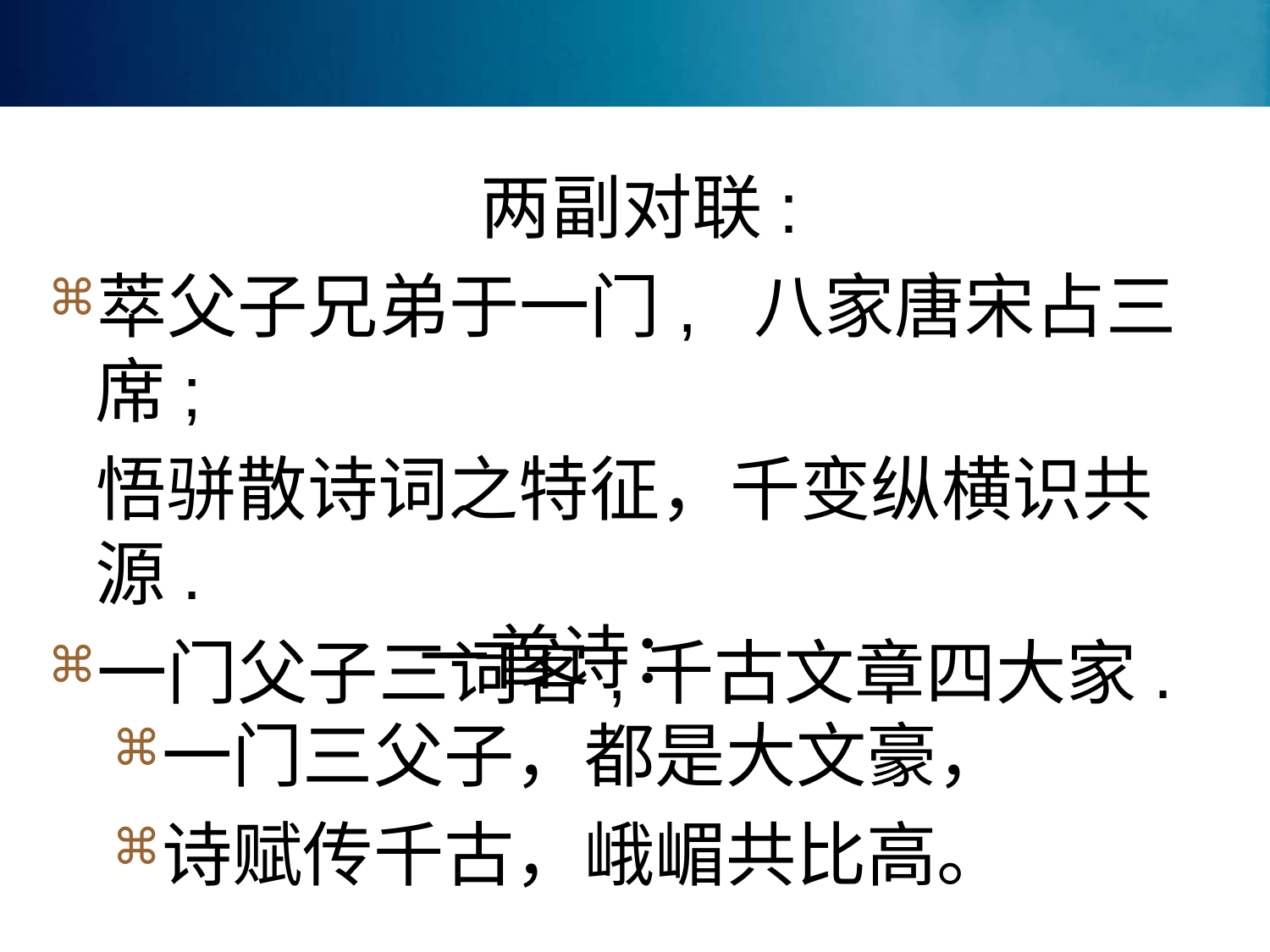

两副对联:
萃父子兄弟于一门,  八家唐宋占三席;
  悟骈散诗词之特征，千变纵横识共源.
一门父子三词客,千古文章四大家.
一首诗：
一门三父子，都是大文豪，
诗赋传千古，峨嵋共比高。